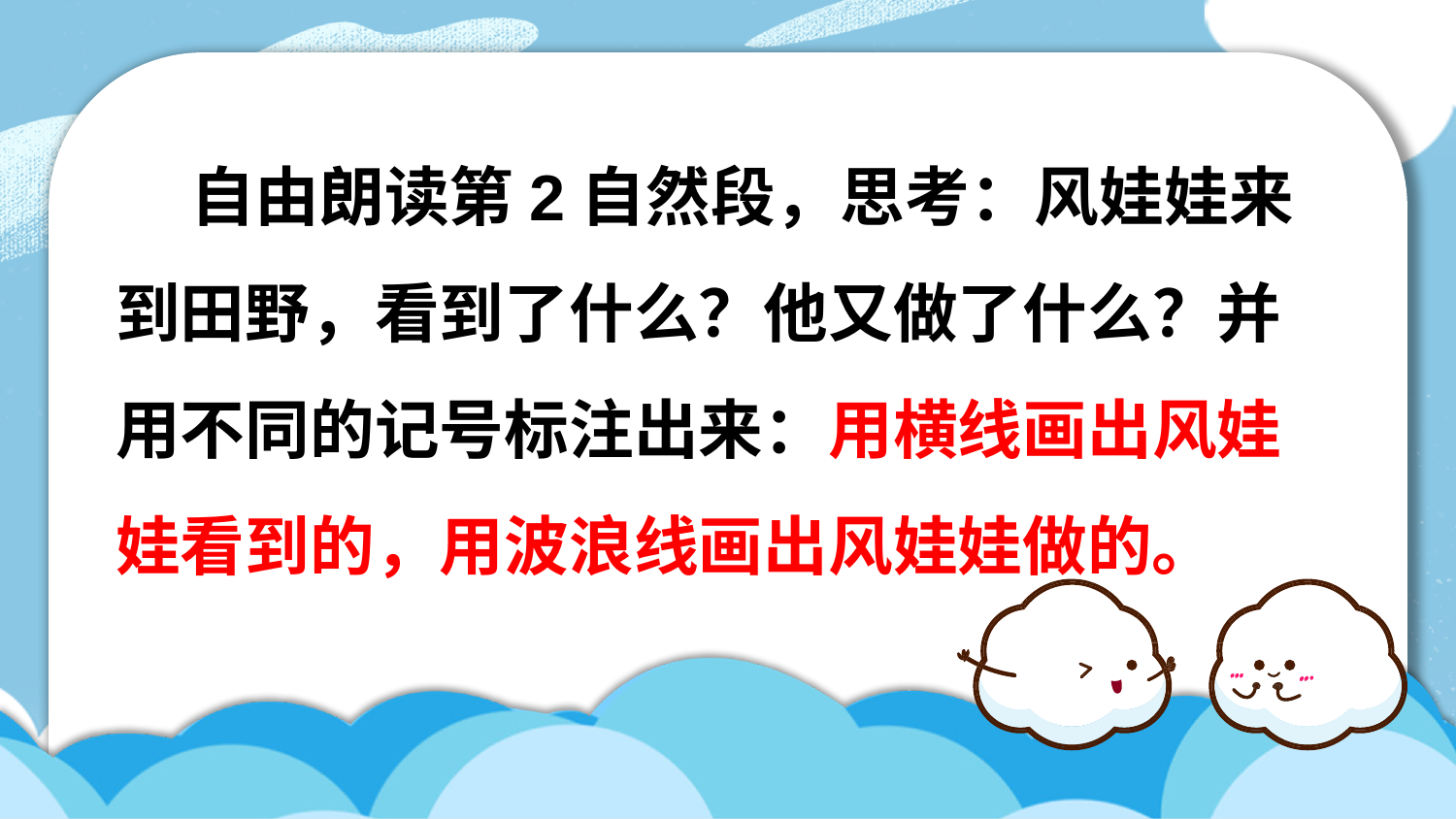

自由朗读第2自然段，思考：风娃娃来到田野，看到了什么？他又做了什么？并用不同的记号标注出来：用横线画出风娃娃看到的，用波浪线画出风娃娃做的。